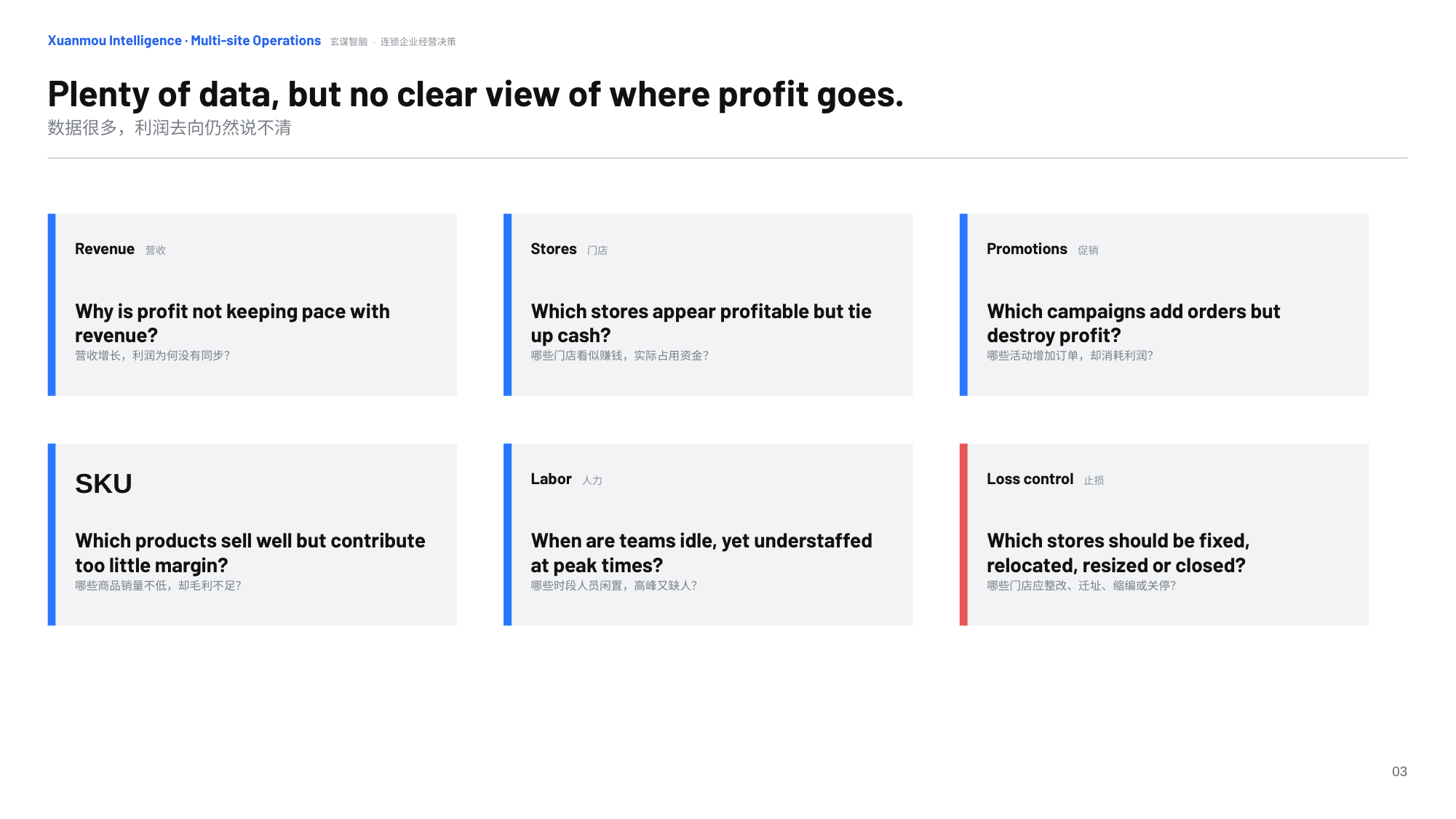

Xuanmou Intelligence · Multi-site Operations  玄谋智脑 · 连锁企业经营决策
Plenty of data, but no clear view of where profit goes.
数据很多，利润去向仍然说不清

Revenue  营收
Stores  门店
Promotions  促销
Why is profit not keeping pace with revenue?
营收增长，利润为何没有同步？
Which stores appear profitable but tie up cash?
哪些门店看似赚钱，实际占用资金？
Which campaigns add orders but destroy profit?
哪些活动增加订单，却消耗利润？

SKU
Labor  人力
Loss control  止损
Which products sell well but contribute too little margin?
哪些商品销量不低，却毛利不足？
When are teams idle, yet understaffed at peak times?
哪些时段人员闲置，高峰又缺人？
Which stores should be fixed, relocated, resized or closed?
哪些门店应整改、迁址、缩编或关停？
03